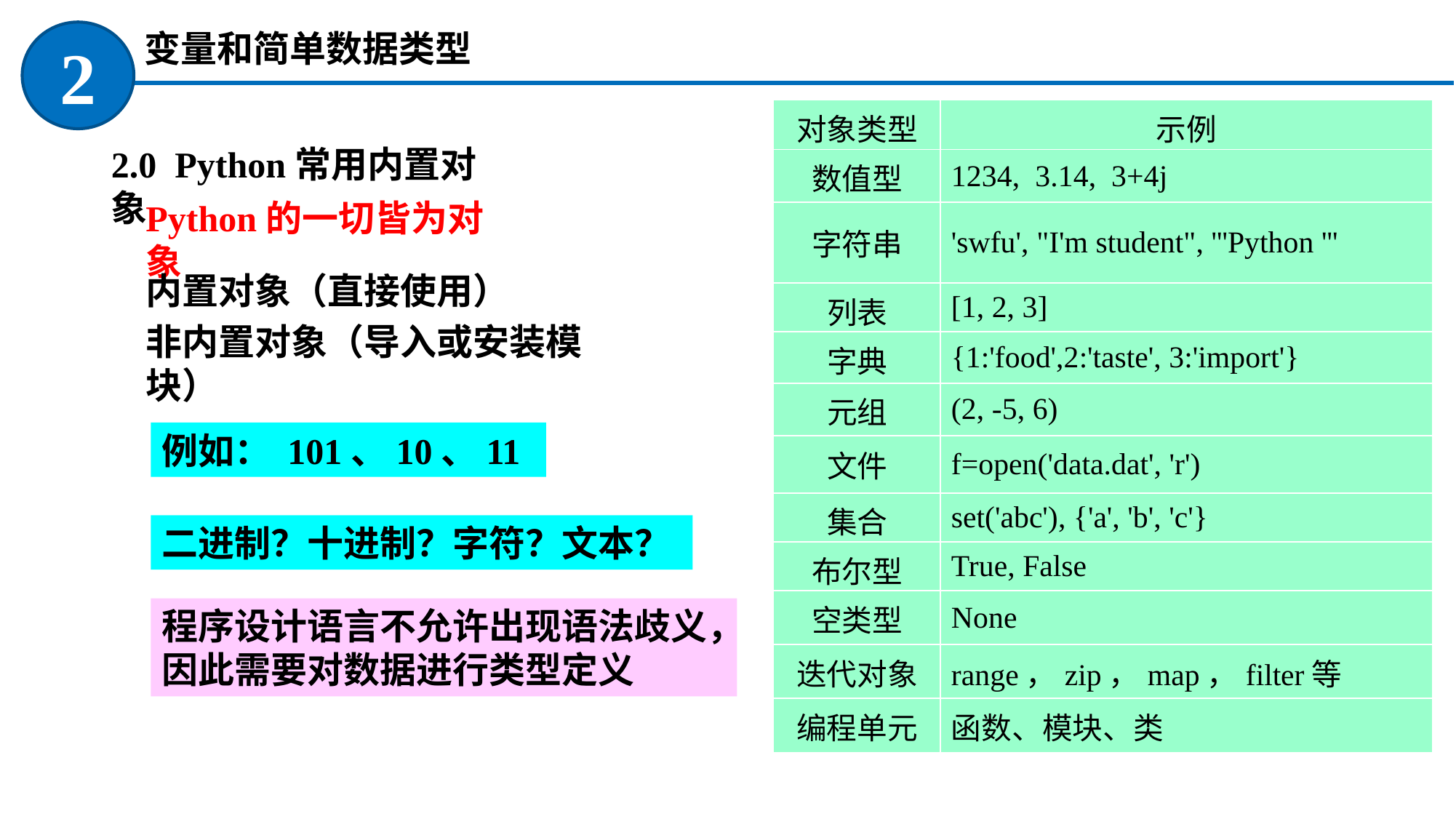

变量和简单数据类型
2
| 对象类型 | 示例 |
| --- | --- |
| 数值型 | 1234, 3.14, 3+4j |
| 字符串 | 'swfu', "I'm student", '''Python ''' |
| 列表 | [1, 2, 3] |
| 字典 | {1:'food',2:'taste', 3:'import'} |
| 元组 | (2, -5, 6) |
| 文件 | f=open('data.dat', 'r') |
| 集合 | set('abc'), {'a', 'b', 'c'} |
| 布尔型 | True, False |
| 空类型 | None |
| 迭代对象 | range，zip，map，filter等 |
| 编程单元 | 函数、模块、类 |
2.0  Python常用内置对象
Python的一切皆为对象
内置对象（直接使用）
非内置对象（导入或安装模块）
例如： 101、10、11
二进制？十进制？字符？文本？
程序设计语言不允许出现语法歧义，因此需要对数据进行类型定义